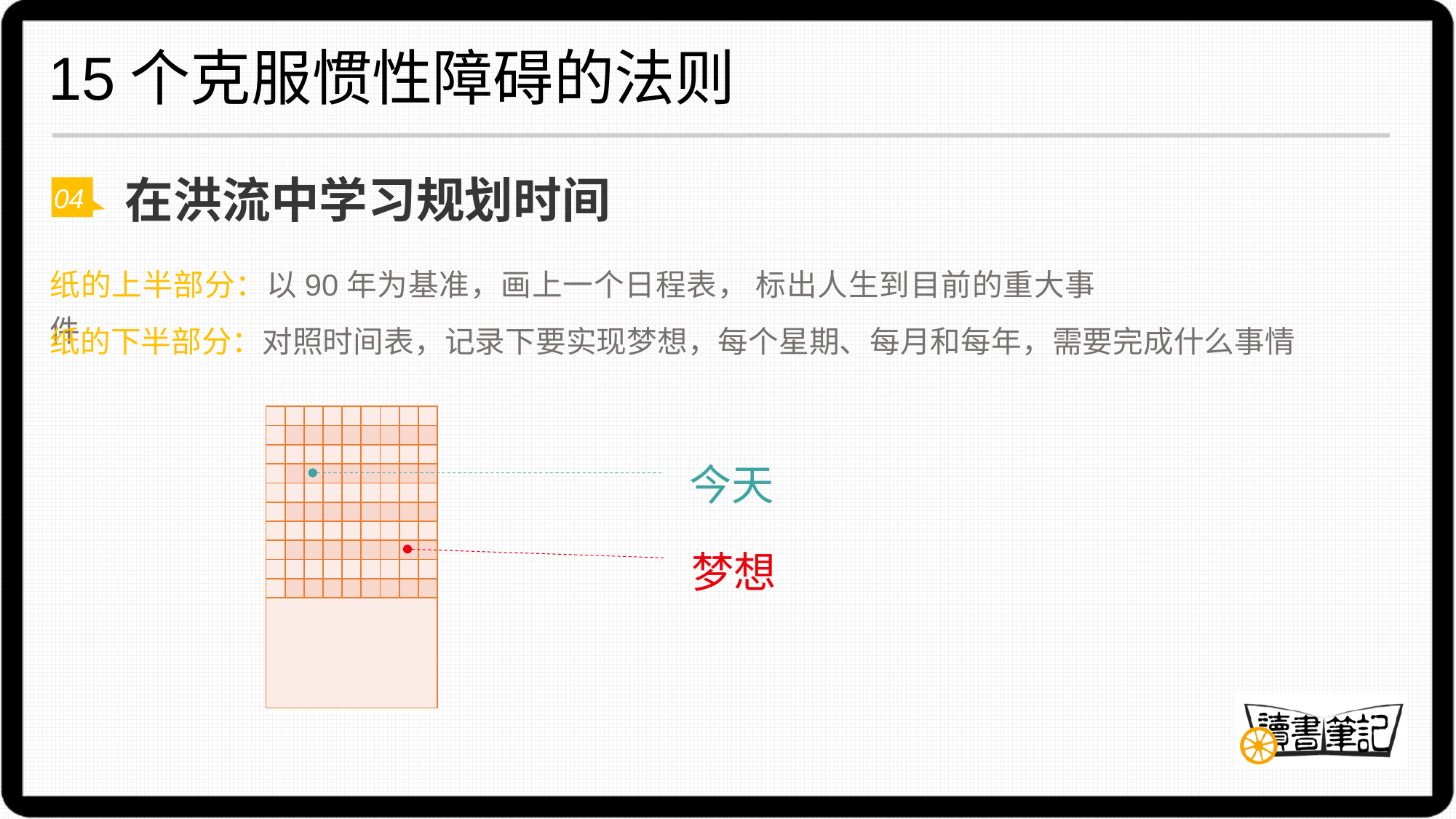

15个克服惯性障碍的法则
在洪流中学习规划时间
04

纸的上半部分：以90年为基准，画上一个日程表， 标出人生到目前的重大事件
纸的下半部分：对照时间表，记录下要实现梦想，每个星期、每月和每年，需要完成什么事情
|  |  |  |  |  |  |  |  |  |
| --- | --- | --- | --- | --- | --- | --- | --- | --- |
|  |  |  |  |  |  |  |  |  |
|  |  |  |  |  |  |  |  |  |
|  |  |  |  |  |  |  |  |  |
|  |  |  |  |  |  |  |  |  |
|  |  |  |  |  |  |  |  |  |
|  |  |  |  |  |  |  |  |  |
|  |  |  |  |  |  |  |  |  |
|  |  |  |  |  |  |  |  |  |
|  |  |  |  |  |  |  |  |  |
|  |  |  |  |  |  |  |  |  |
今天
梦想